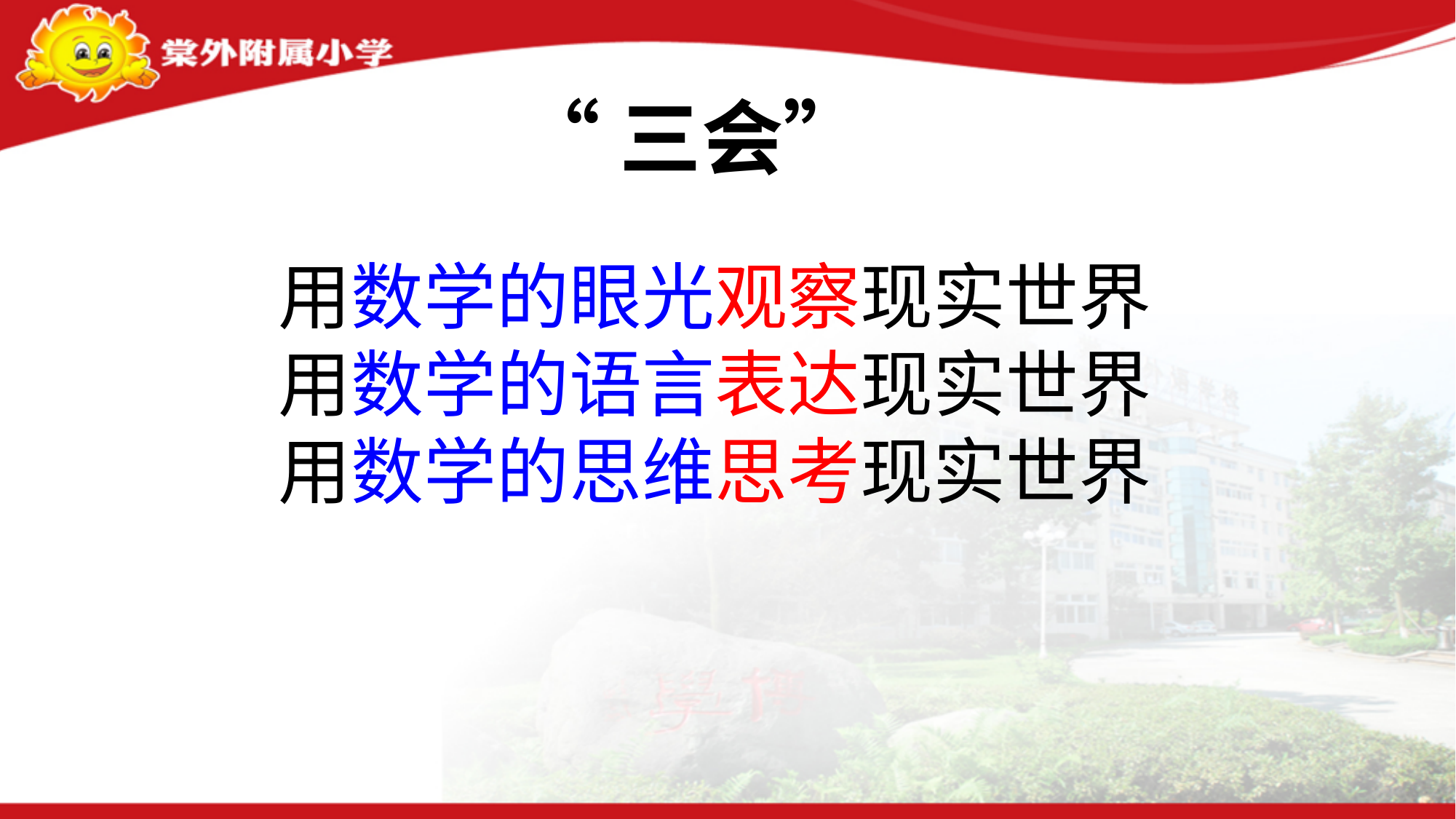

“三会”
用数学的眼光观察现实世界
用数学的语言表达现实世界
用数学的思维思考现实世界